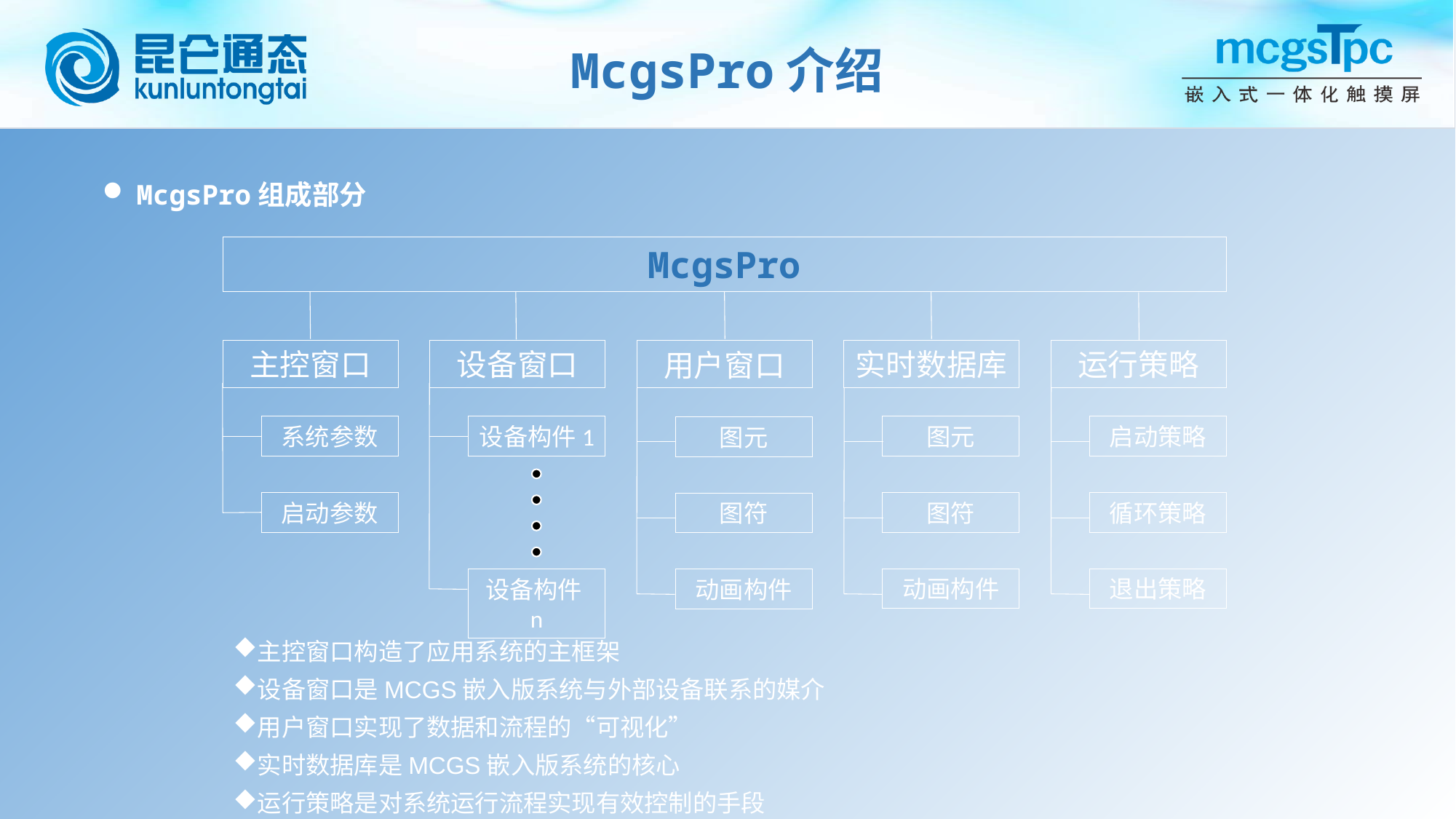

McgsPro介绍
McgsPro组成部分
McgsPro
主控窗口
设备窗口
实时数据库
运行策略
用户窗口
系统参数
设备构件1
图元
启动策略
图元

启动参数
图符
循环策略
图符

动画构件
退出策略
设备构件n
动画构件
主控窗口构造了应用系统的主框架
设备窗口是MCGS嵌入版系统与外部设备联系的媒介
用户窗口实现了数据和流程的“可视化”
实时数据库是MCGS嵌入版系统的核心
运行策略是对系统运行流程实现有效控制的手段